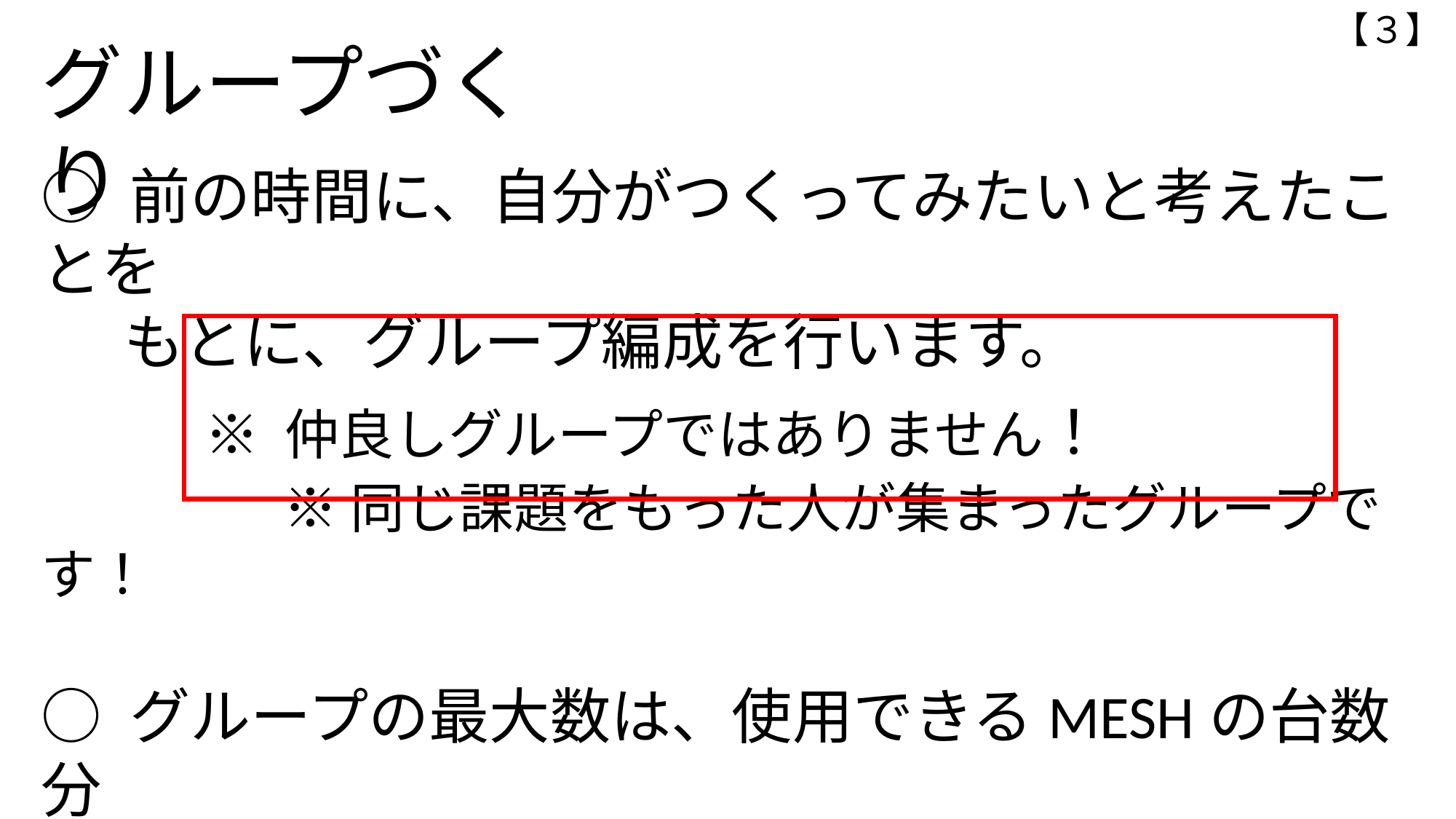

【３】
グループづくり
○ 前の時間に、自分がつくってみたいと考えたことを
     もとに、グループ編成を行います。

            ※ 仲良しグループではありません！
　　　　※ 同じ課題をもった人が集まったグループです！

○ グループの最大数は、使用できるMESHの台数分

○ 最終的には、調整して決めます。